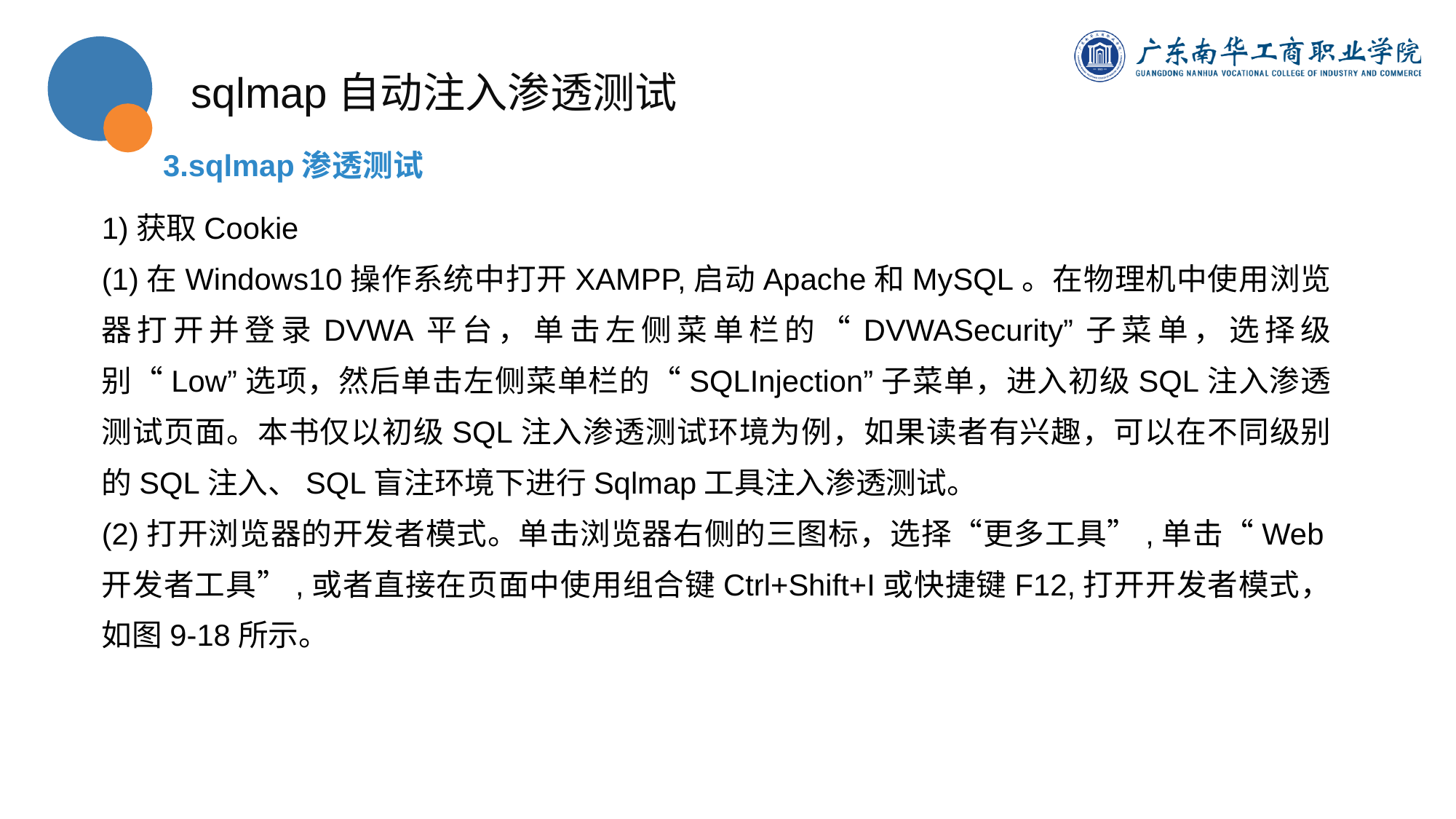

sqlmap自动注入渗透测试

3.sqlmap渗透测试
1)获取Cookie
(1)在Windows10操作系统中打开XAMPP,启动Apache和MySQL。在物理机中使用浏览器打开并登录DVWA平台，单击左侧菜单栏的“DVWASecurity”子菜单，选择级别“Low”选项，然后单击左侧菜单栏的“SQLInjection”子菜单，进入初级SQL注入渗透测试页面。本书仅以初级SQL注入渗透测试环境为例，如果读者有兴趣，可以在不同级别的SQL注入、SQL盲注环境下进行Sqlmap工具注入渗透测试。
(2)打开浏览器的开发者模式。单击浏览器右侧的三图标，选择“更多工具”,单击“Web开发者工具”,或者直接在页面中使用组合键Ctrl+Shift+I或快捷键F12,打开开发者模式，如图9-18所示。